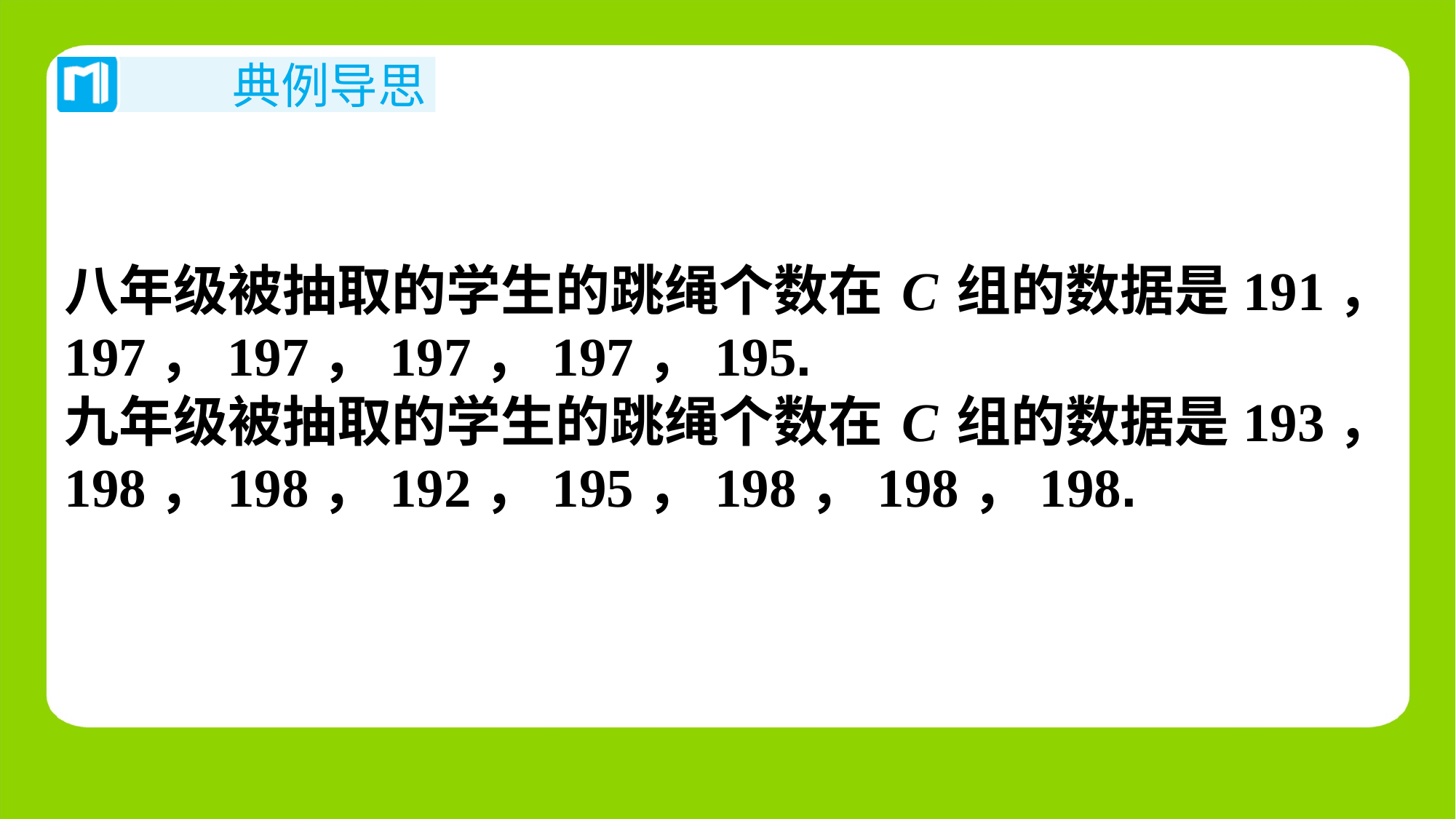

八年级被抽取的学生的跳绳个数在C组的数据是191，
197，197，197，197，195.
九年级被抽取的学生的跳绳个数在C组的数据是193，
198，198，192，195，198，198，198.